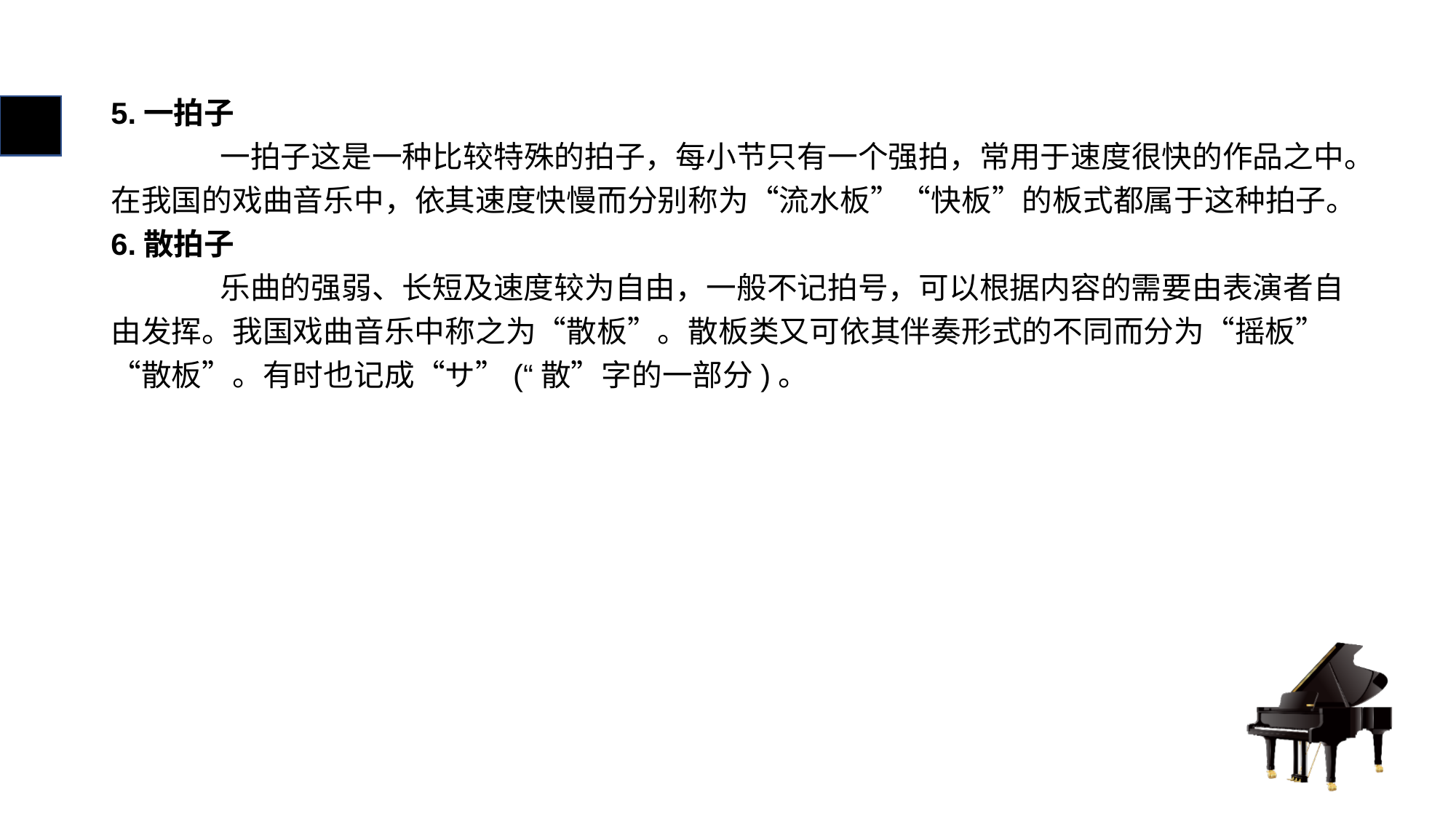

# 5.一拍子
	一拍子这是一种比较特殊的拍子，每小节只有一个强拍，常用于速度很快的作品之中。在我国的戏曲音乐中，依其速度快慢而分别称为“流水板”“快板”的板式都属于这种拍子。
6.散拍子
	乐曲的强弱、长短及速度较为自由，一般不记拍号，可以根据内容的需要由表演者自由发挥。我国戏曲音乐中称之为“散板”。散板类又可依其伴奏形式的不同而分为“摇板”“散板”。有时也记成“サ”(“散”字的一部分)。